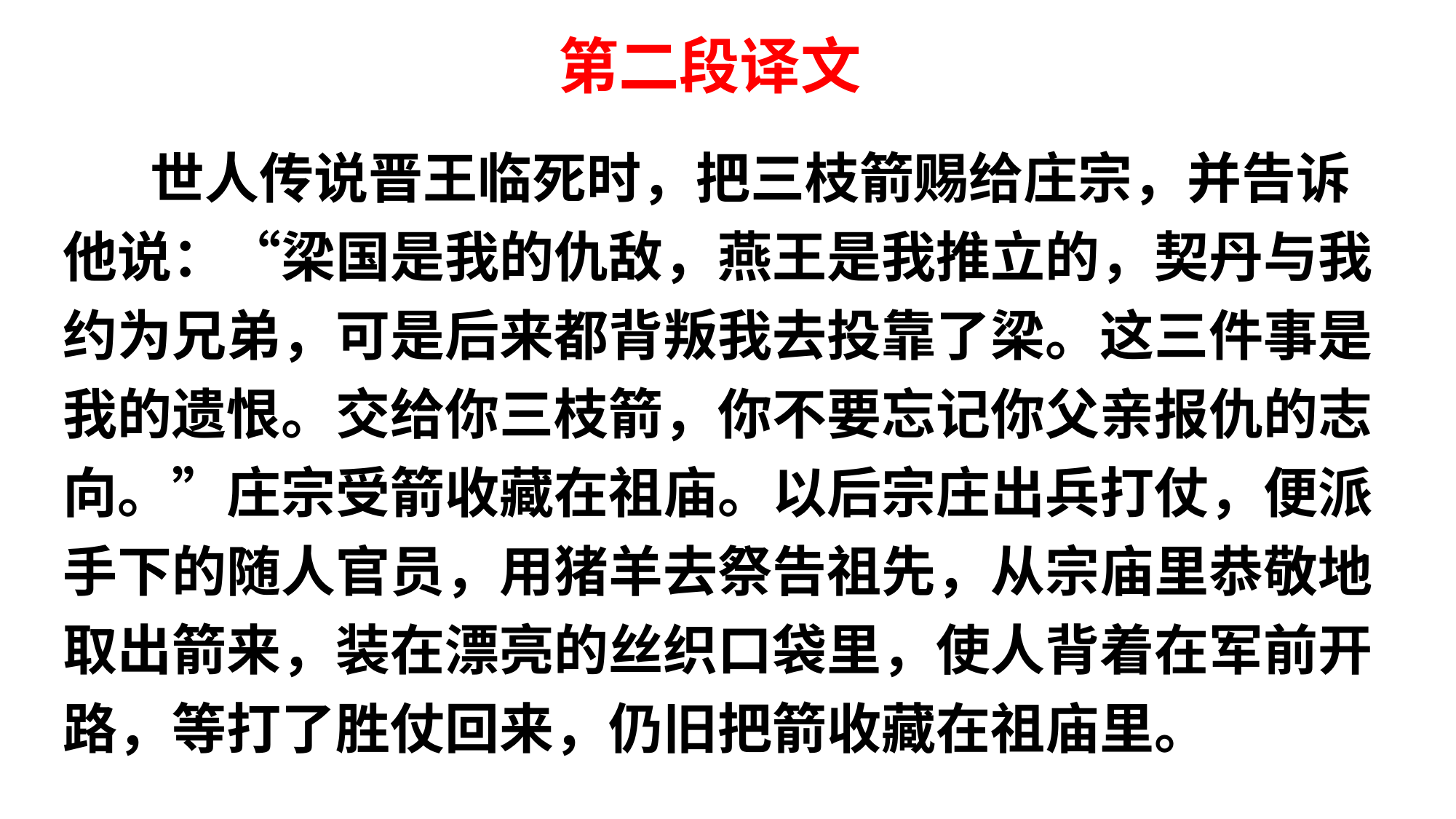

# 第二段译文
      世人传说晋王临死时，把三枝箭赐给庄宗，并告诉他说：“梁国是我的仇敌，燕王是我推立的，契丹与我约为兄弟，可是后来都背叛我去投靠了梁。这三件事是我的遗恨。交给你三枝箭，你不要忘记你父亲报仇的志向。”庄宗受箭收藏在祖庙。以后宗庄出兵打仗，便派手下的随人官员，用猪羊去祭告祖先，从宗庙里恭敬地取出箭来，装在漂亮的丝织口袋里，使人背着在军前开路，等打了胜仗回来，仍旧把箭收藏在祖庙里。